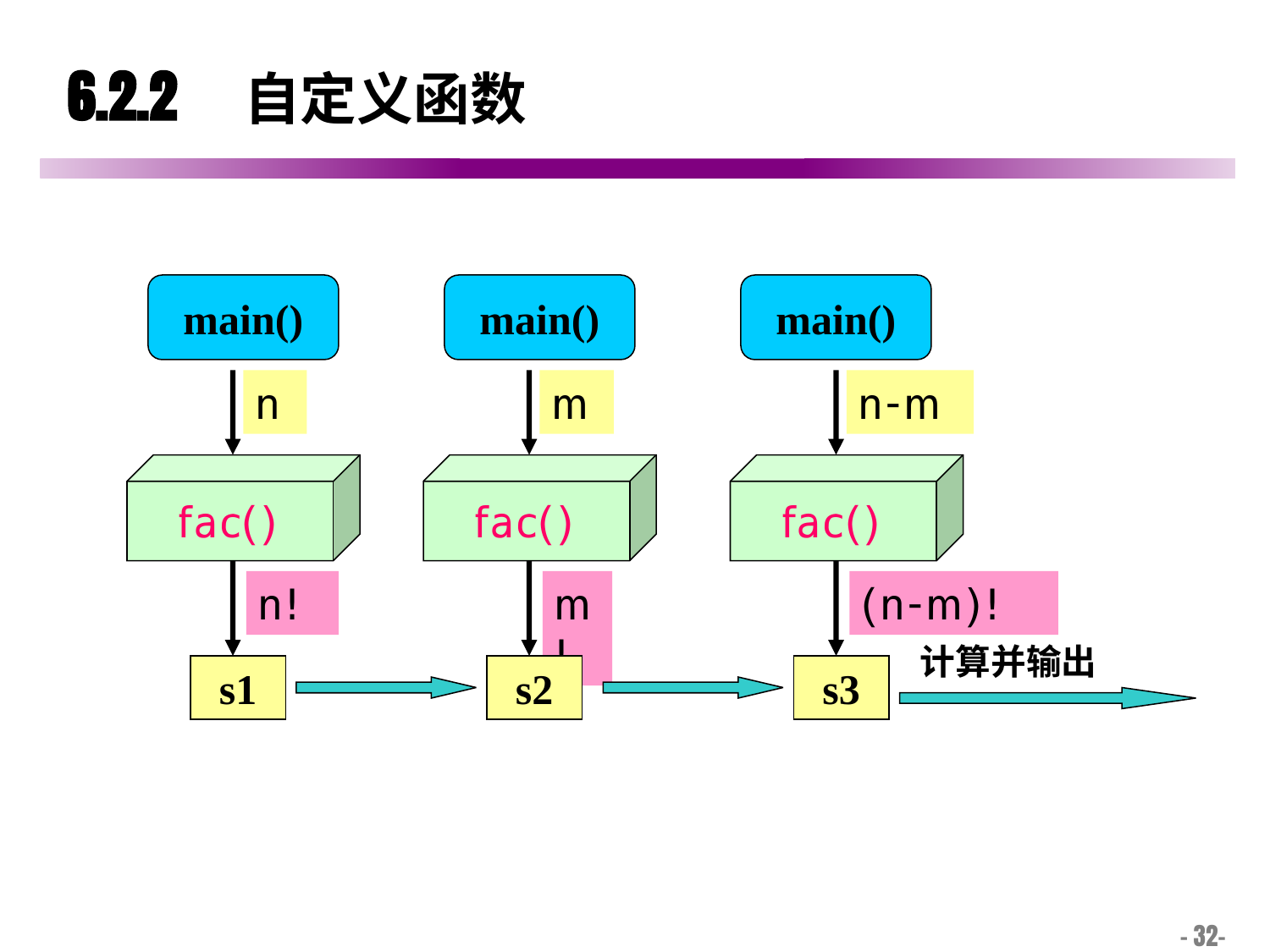

# 6.2.2    自定义函数
main()
main()
main()

n

m

n-m
fac()
fac()
fac()

n!
m!
(n-m)!
计算并输出

s1
s2
s3

 - 32-